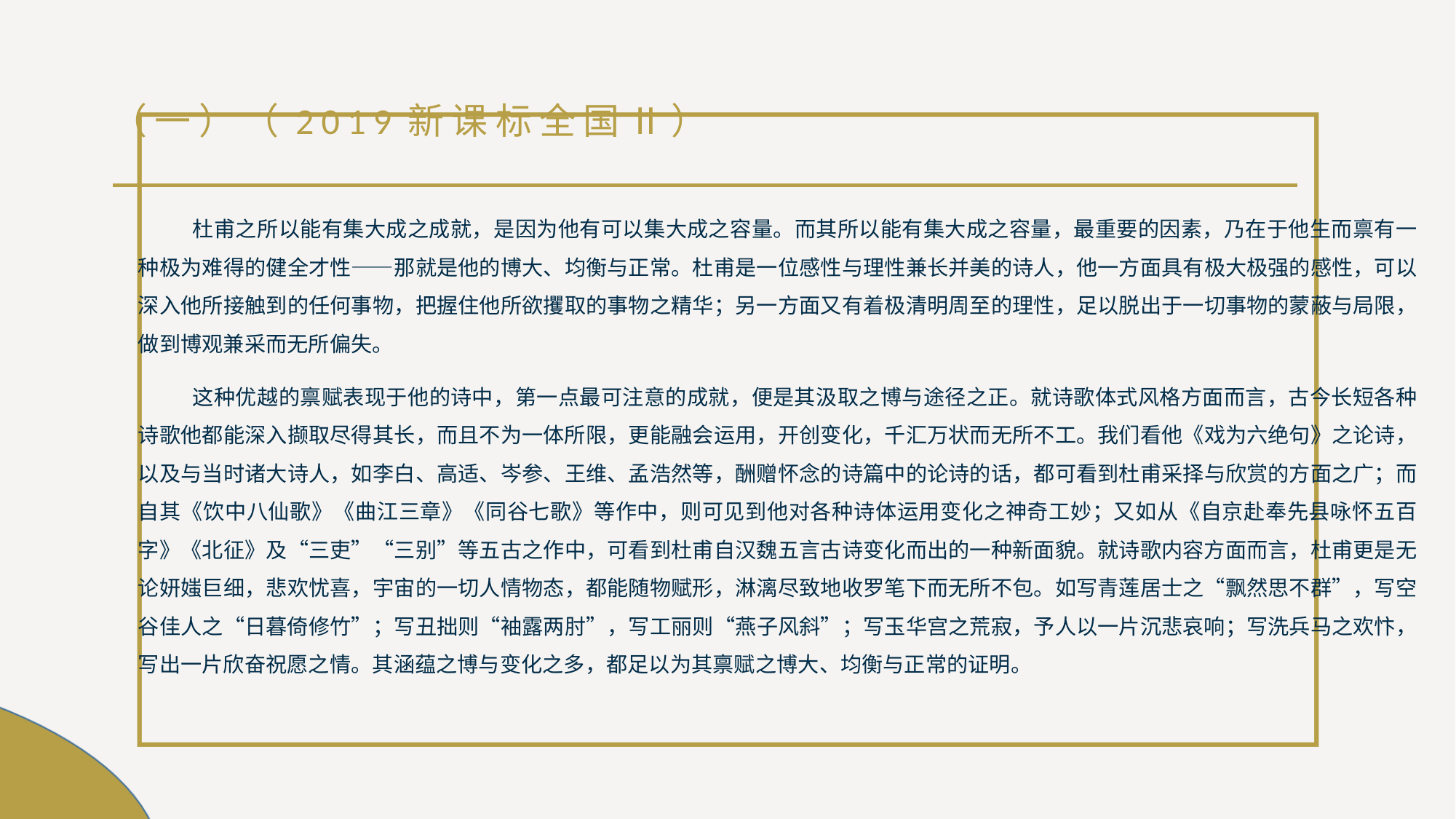

# （一）（2019新课标全国Ⅱ）
杜甫之所以能有集大成之成就，是因为他有可以集大成之容量。而其所以能有集大成之容量，最重要的因素，乃在于他生而禀有一种极为难得的健全才性——那就是他的博大、均衡与正常。杜甫是一位感性与理性兼长并美的诗人，他一方面具有极大极强的感性，可以深入他所接触到的任何事物，把握住他所欲攫取的事物之精华；另一方面又有着极清明周至的理性，足以脱出于一切事物的蒙蔽与局限，做到博观兼采而无所偏失。
这种优越的禀赋表现于他的诗中，第一点最可注意的成就，便是其汲取之博与途径之正。就诗歌体式风格方面而言，古今长短各种诗歌他都能深入撷取尽得其长，而且不为一体所限，更能融会运用，开创变化，千汇万状而无所不工。我们看他《戏为六绝句》之论诗，以及与当时诸大诗人，如李白、高适、岑参、王维、孟浩然等，酬赠怀念的诗篇中的论诗的话，都可看到杜甫采择与欣赏的方面之广；而自其《饮中八仙歌》《曲江三章》《同谷七歌》等作中，则可见到他对各种诗体运用变化之神奇工妙；又如从《自京赴奉先县咏怀五百字》《北征》及“三吏”“三别”等五古之作中，可看到杜甫自汉魏五言古诗变化而出的一种新面貌。就诗歌内容方面而言，杜甫更是无论妍媸巨细，悲欢忧喜，宇宙的一切人情物态，都能随物赋形，淋漓尽致地收罗笔下而无所不包。如写青莲居士之“飘然思不群”，写空谷佳人之“日暮倚修竹”；写丑拙则“袖露两肘”，写工丽则“燕子风斜”；写玉华宫之荒寂，予人以一片沉悲哀响；写洗兵马之欢忭，写出一片欣奋祝愿之情。其涵蕴之博与变化之多，都足以为其禀赋之博大、均衡与正常的证明。